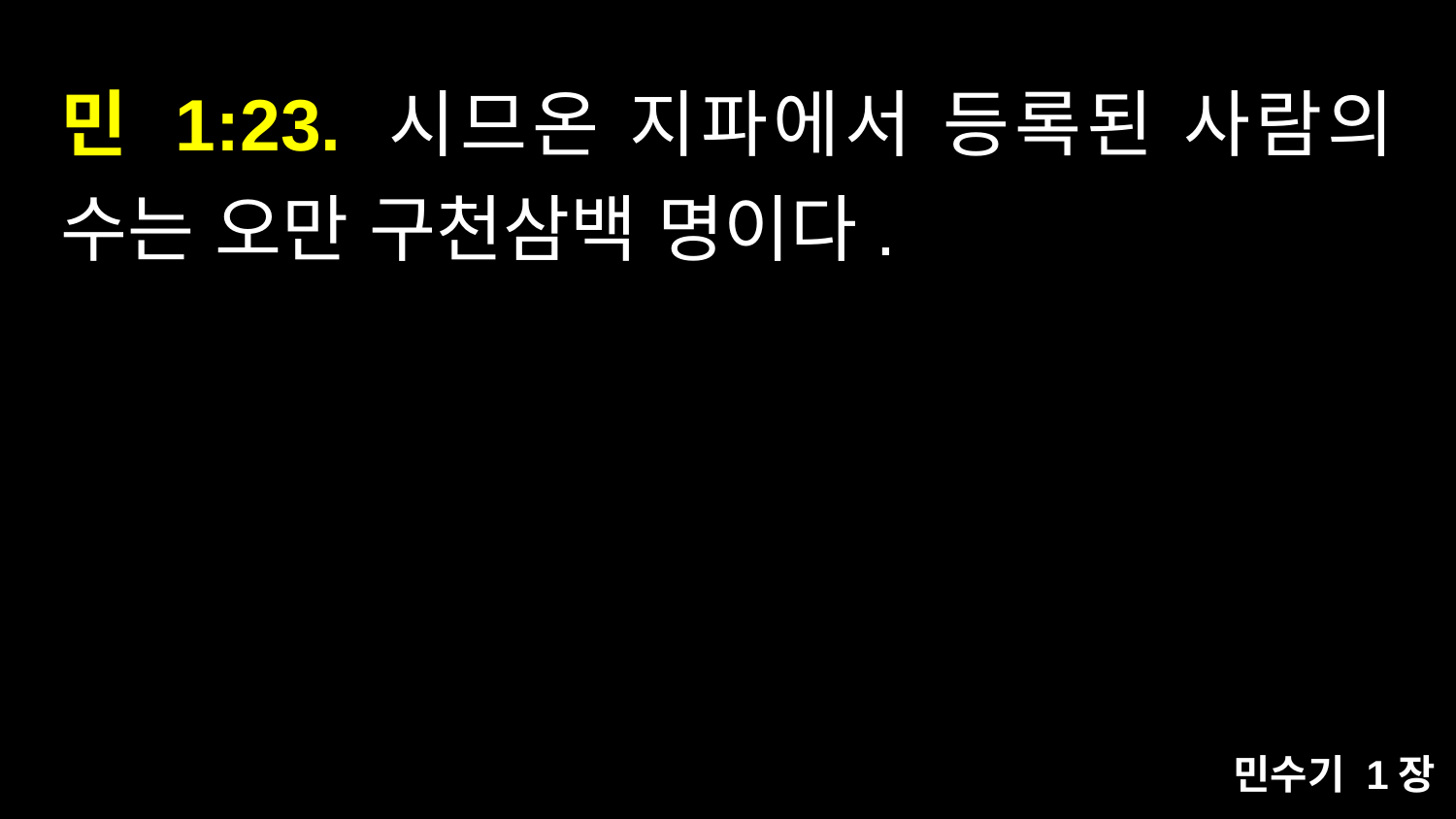

# 민 1:23. 시므온 지파에서 등록된 사람의 수는 오만 구천삼백 명이다.
민수기 1장